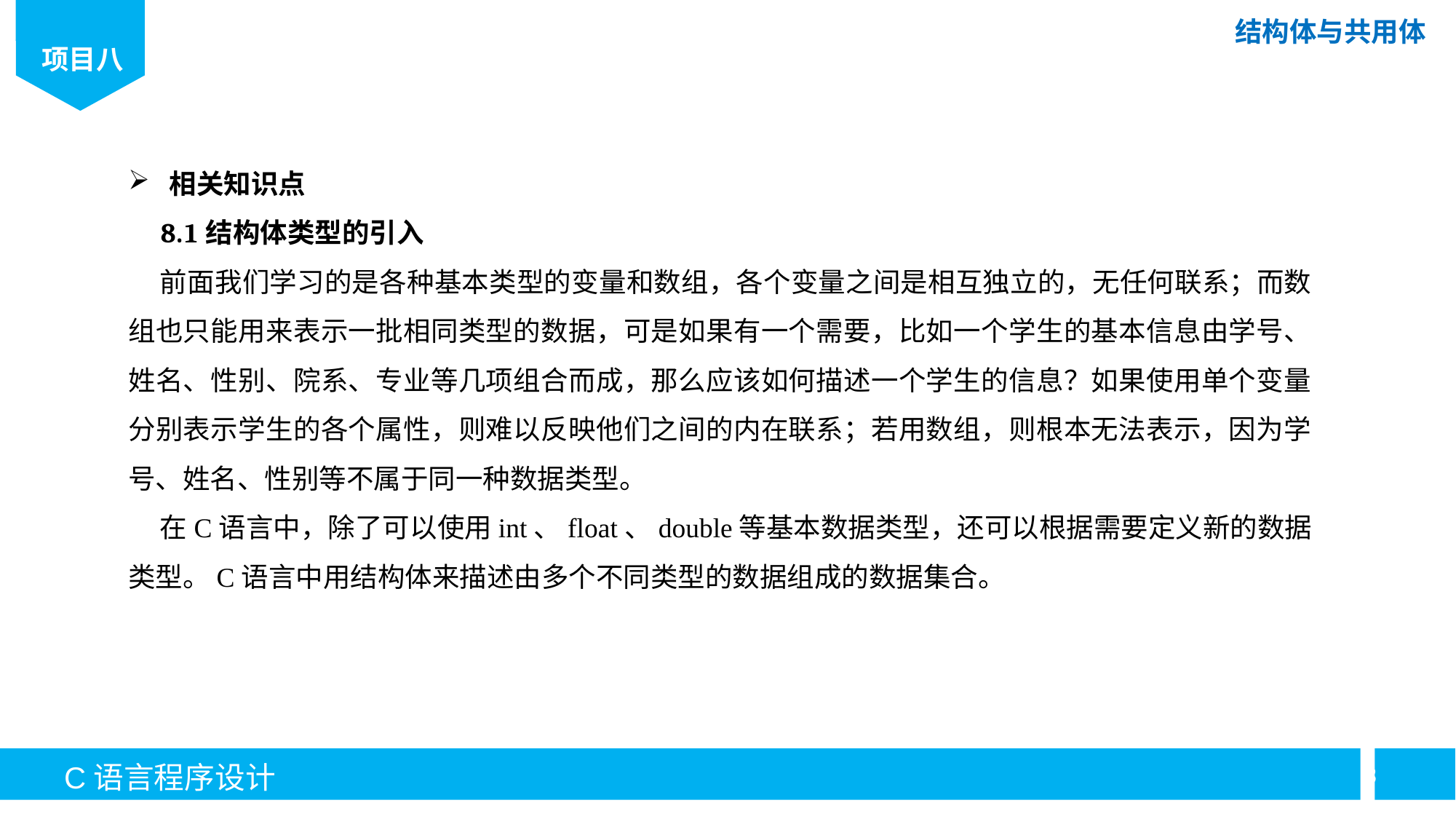

相关知识点
8.1结构体类型的引入
前面我们学习的是各种基本类型的变量和数组，各个变量之间是相互独立的，无任何联系；而数组也只能用来表示一批相同类型的数据，可是如果有一个需要，比如一个学生的基本信息由学号、姓名、性别、院系、专业等几项组合而成，那么应该如何描述一个学生的信息？如果使用单个变量分别表示学生的各个属性，则难以反映他们之间的内在联系；若用数组，则根本无法表示，因为学号、姓名、性别等不属于同一种数据类型。
在C语言中，除了可以使用int、float、double等基本数据类型，还可以根据需要定义新的数据类型。C语言中用结构体来描述由多个不同类型的数据组成的数据集合。